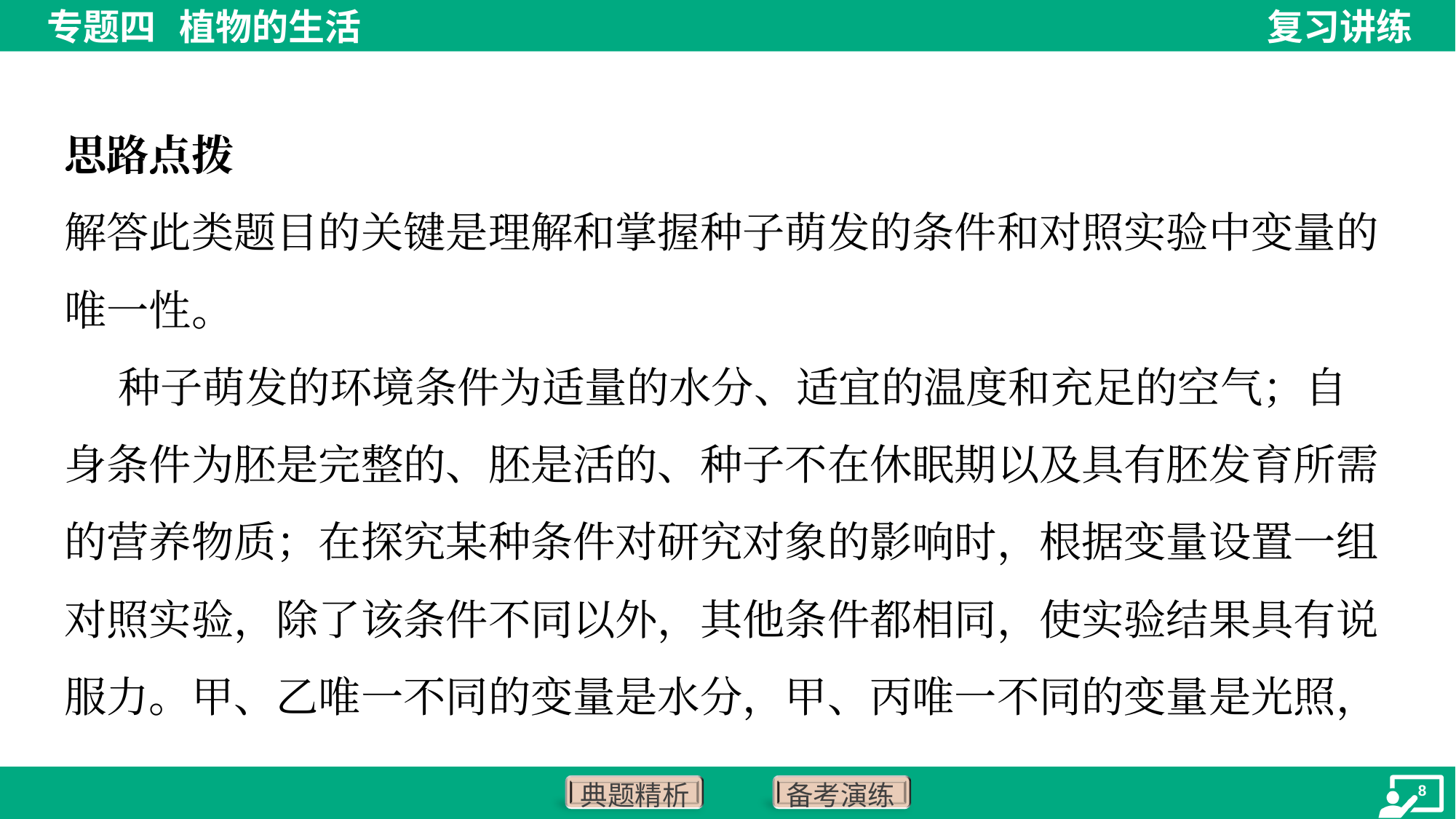

思路点拨
解答此类题目的关键是理解和掌握种子萌发的条件和对照实验中变量的
唯一性。
    种子萌发的环境条件为适量的水分、适宜的温度和充足的空气；自
身条件为胚是完整的、胚是活的、种子不在休眠期以及具有胚发育所需
的营养物质；在探究某种条件对研究对象的影响时，根据变量设置一组
对照实验，除了该条件不同以外，其他条件都相同，使实验结果具有说
服力。甲、乙唯一不同的变量是水分，甲、丙唯一不同的变量是光照，